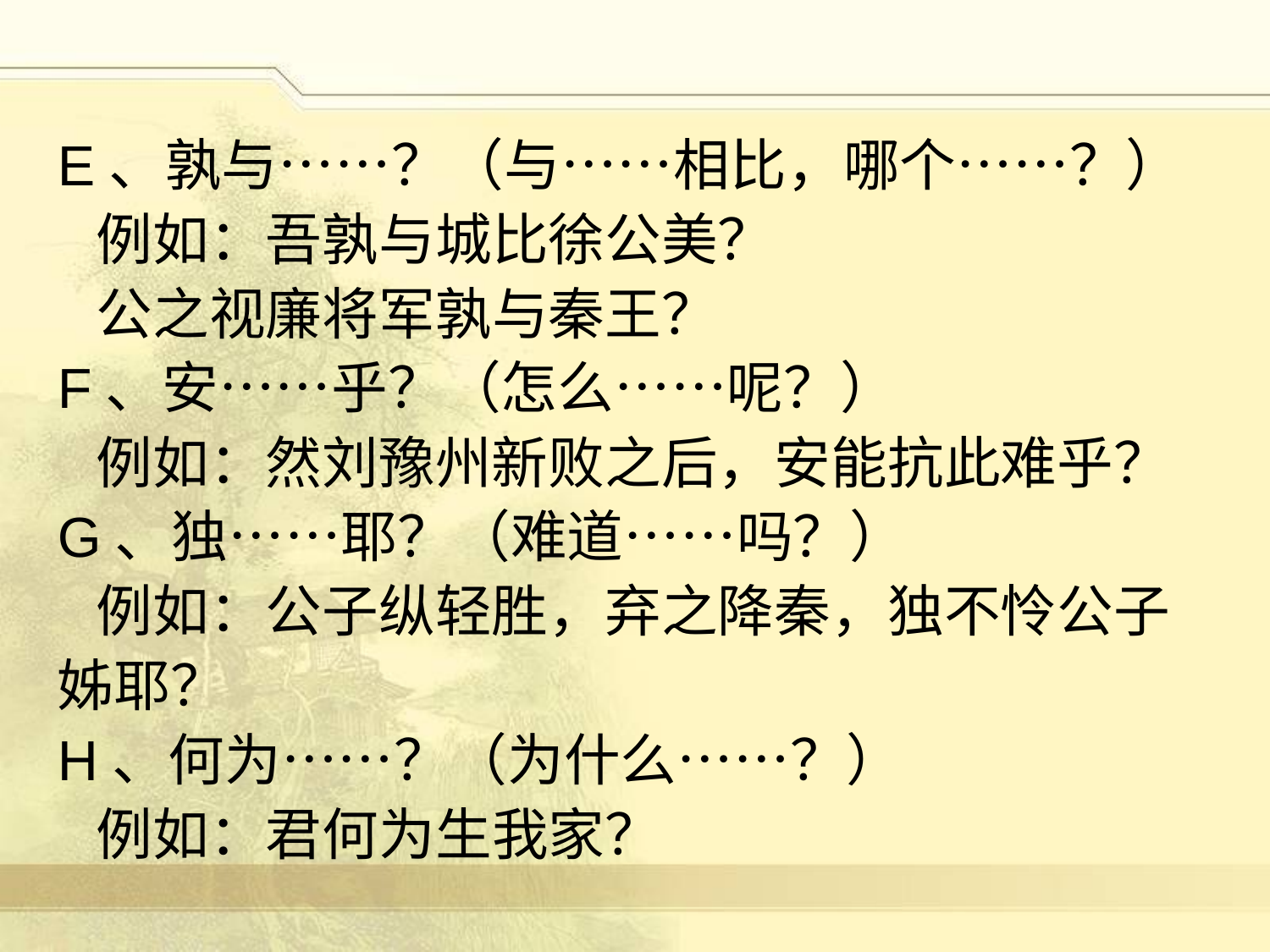

E、孰与……？（与……相比，哪个……？）
  例如：吾孰与城比徐公美？
  公之视廉将军孰与秦王？
F、安……乎？（怎么……呢？）
  例如：然刘豫州新败之后，安能抗此难乎？
G、独……耶？（难道……吗？）
  例如：公子纵轻胜，弃之降秦，独不怜公子姊耶？
H、何为……？（为什么……？）
  例如：君何为生我家？